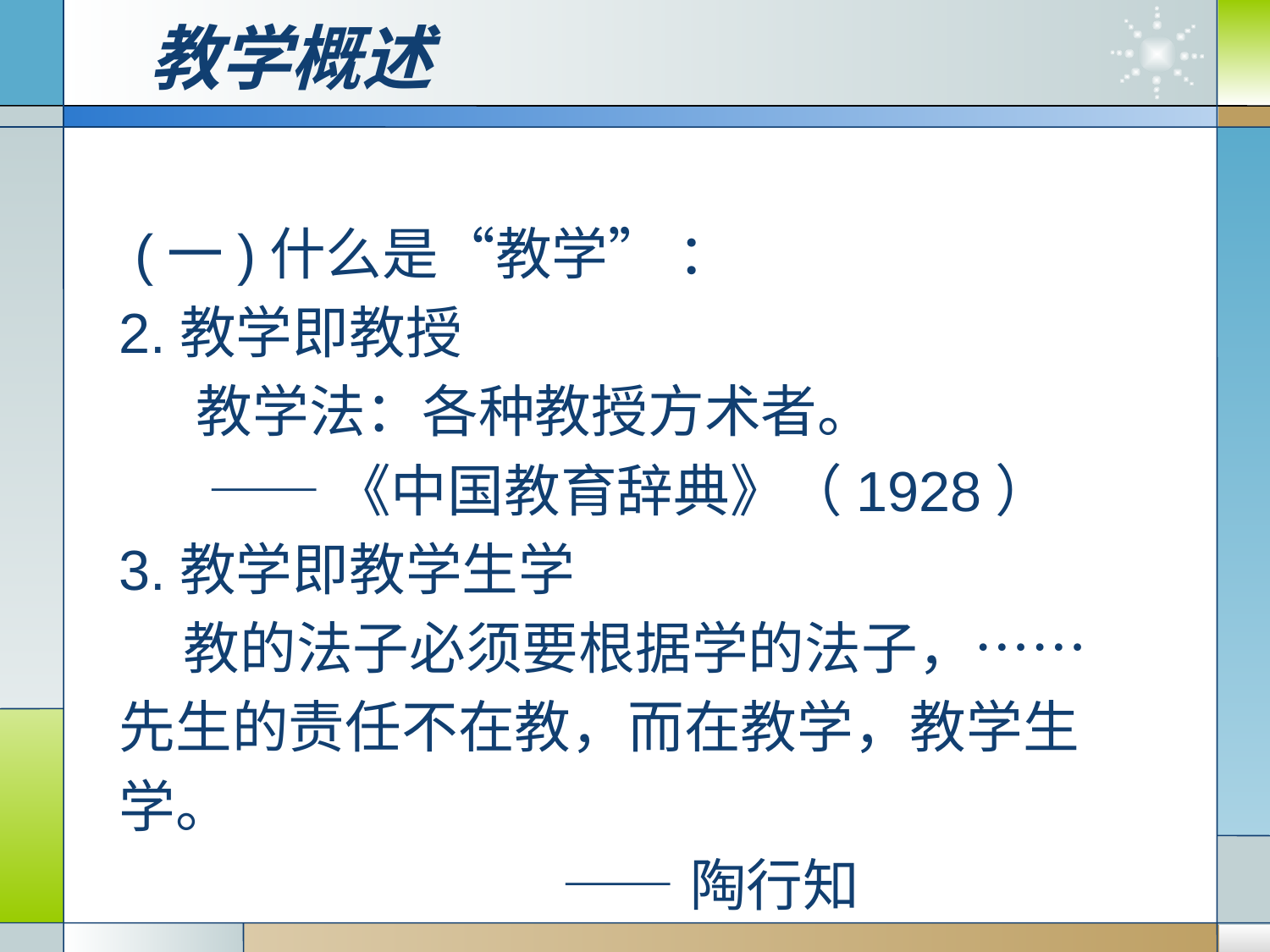

# 教学概述
 (一)什么是“教学” ：
2.教学即教授
     教学法：各种教授方术者。
       ——《中国教育辞典》（1928）
3.教学即教学生学
    教的法子必须要根据学的法子，……
先生的责任不在教，而在教学，教学生
学。
                                   ——陶行知